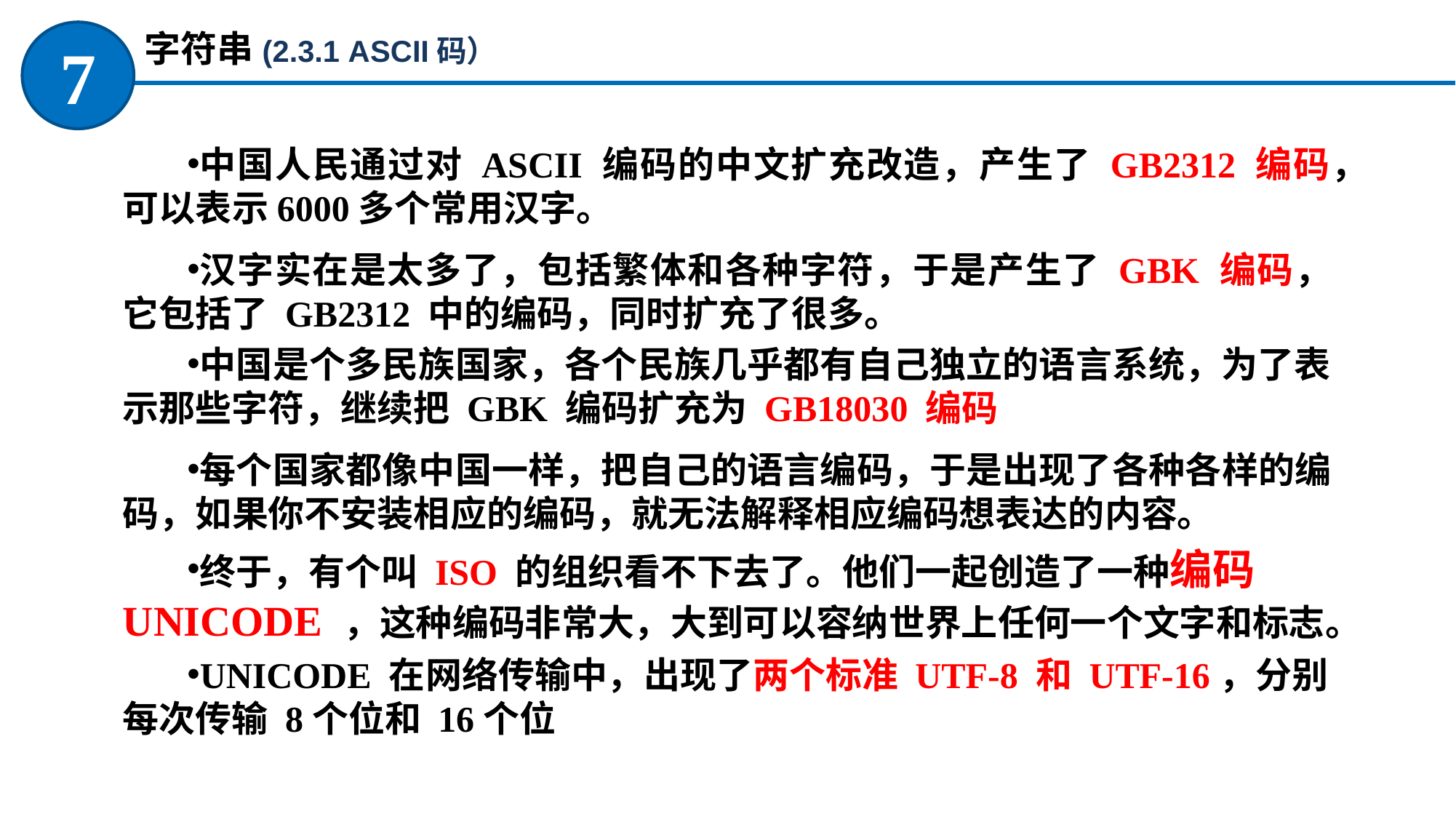

字符串(2.3.1 ASCII码）
7
中国人民通过对 ASCII 编码的中文扩充改造，产生了 GB2312 编码，可以表示6000多个常用汉字。
汉字实在是太多了，包括繁体和各种字符，于是产生了 GBK 编码，它包括了 GB2312 中的编码，同时扩充了很多。
中国是个多民族国家，各个民族几乎都有自己独立的语言系统，为了表示那些字符，继续把 GBK 编码扩充为 GB18030 编码
每个国家都像中国一样，把自己的语言编码，于是出现了各种各样的编码，如果你不安装相应的编码，就无法解释相应编码想表达的内容。
终于，有个叫 ISO 的组织看不下去了。他们一起创造了一种编码 UNICODE ，这种编码非常大，大到可以容纳世界上任何一个文字和标志。
UNICODE 在网络传输中，出现了两个标准 UTF-8 和 UTF-16，分别每次传输 8个位和 16个位